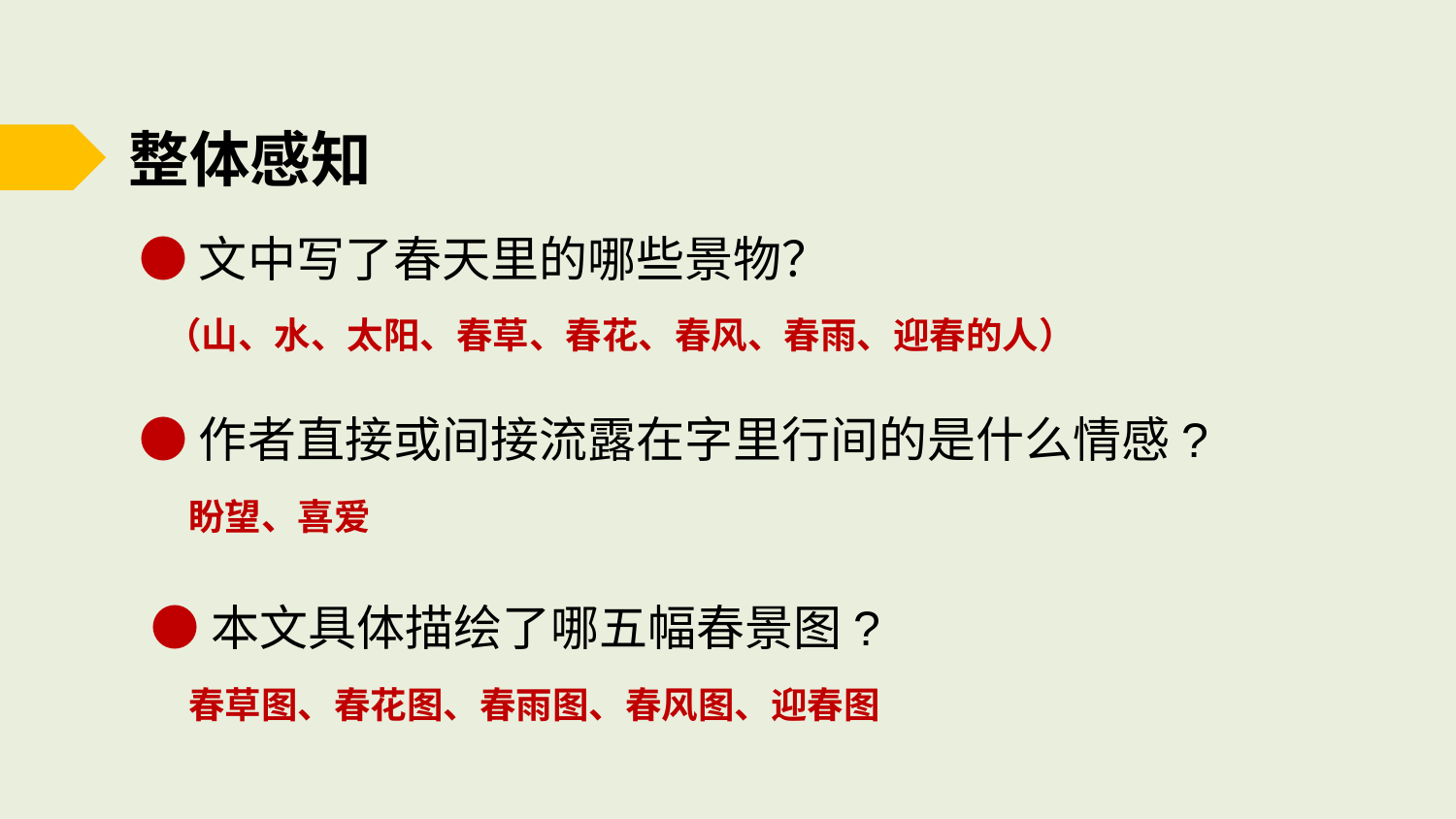

整体感知

●文中写了春天里的哪些景物？
（山、水、太阳、春草、春花、春风、春雨、迎春的人）
●作者直接或间接流露在字里行间的是什么情感?
盼望、喜爱
●本文具体描绘了哪五幅春景图?
春草图、春花图、春雨图、春风图、迎春图